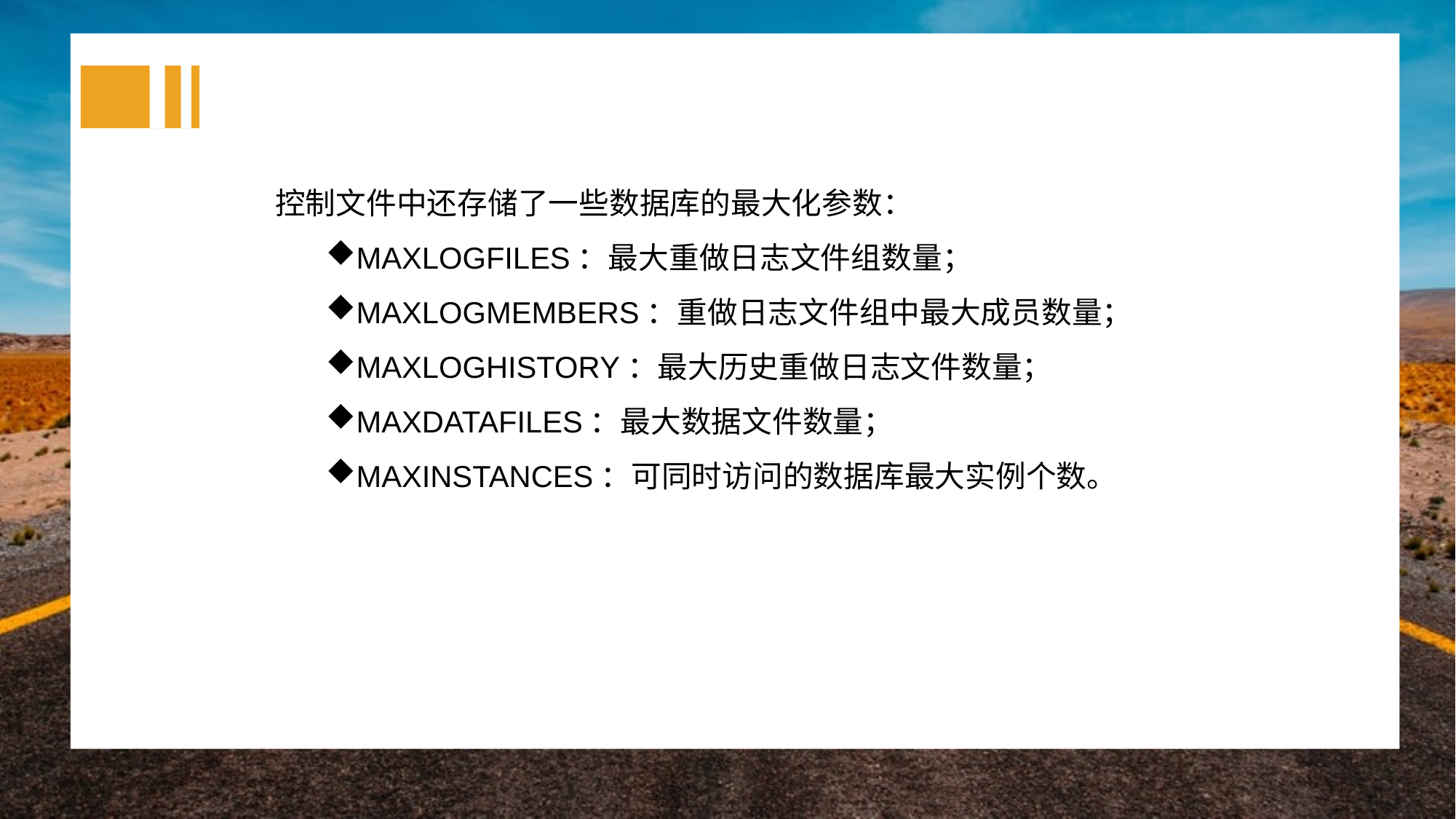

控制文件中还存储了一些数据库的最大化参数：
MAXLOGFILES：最大重做日志文件组数量；
MAXLOGMEMBERS：重做日志文件组中最大成员数量；
MAXLOGHISTORY：最大历史重做日志文件数量；
MAXDATAFILES：最大数据文件数量；
MAXINSTANCES：可同时访问的数据库最大实例个数。